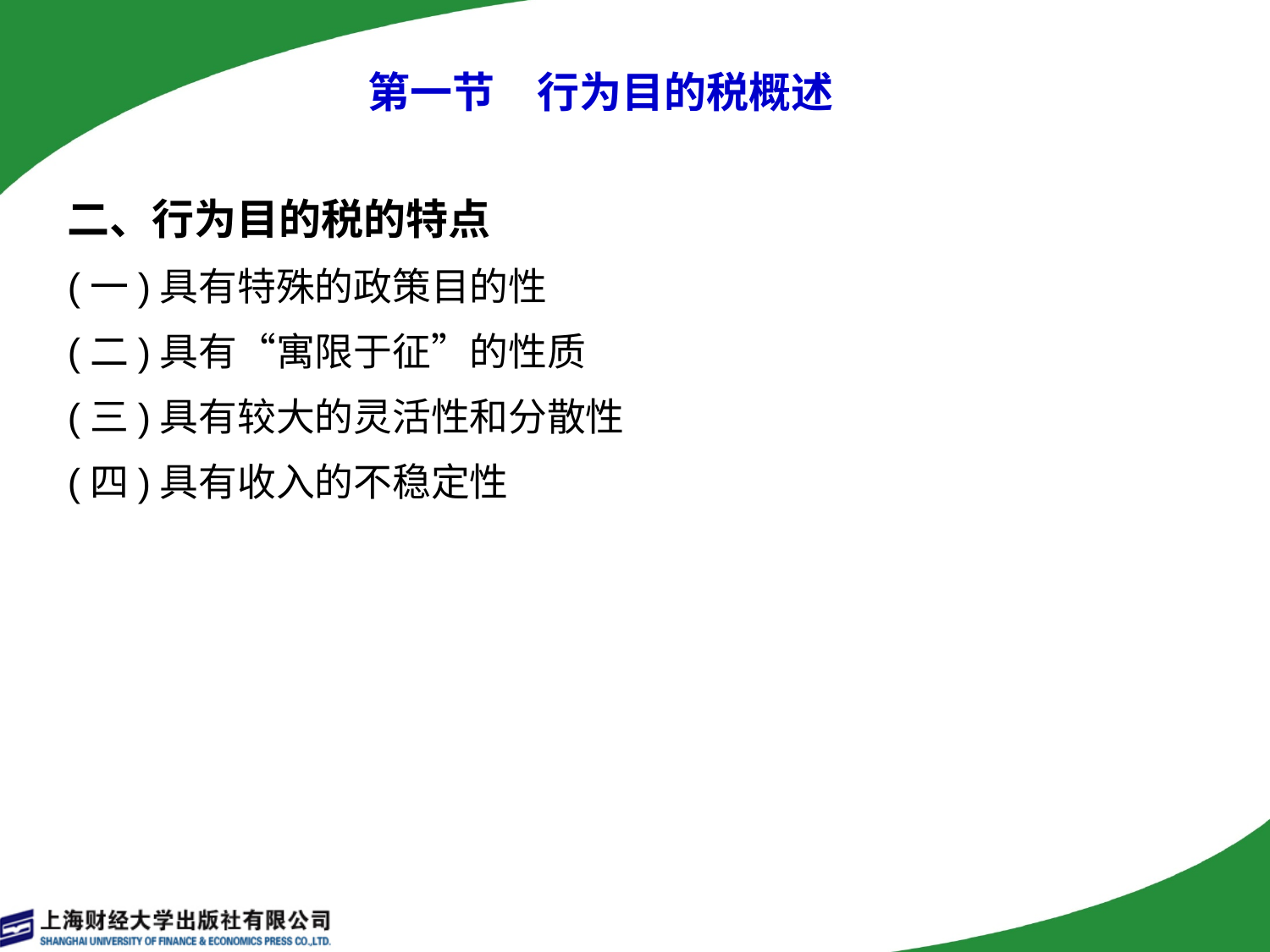

# 第一节　行为目的税概述
二、行为目的税的特点
(一)具有特殊的政策目的性
(二)具有“寓限于征”的性质
(三)具有较大的灵活性和分散性
(四)具有收入的不稳定性